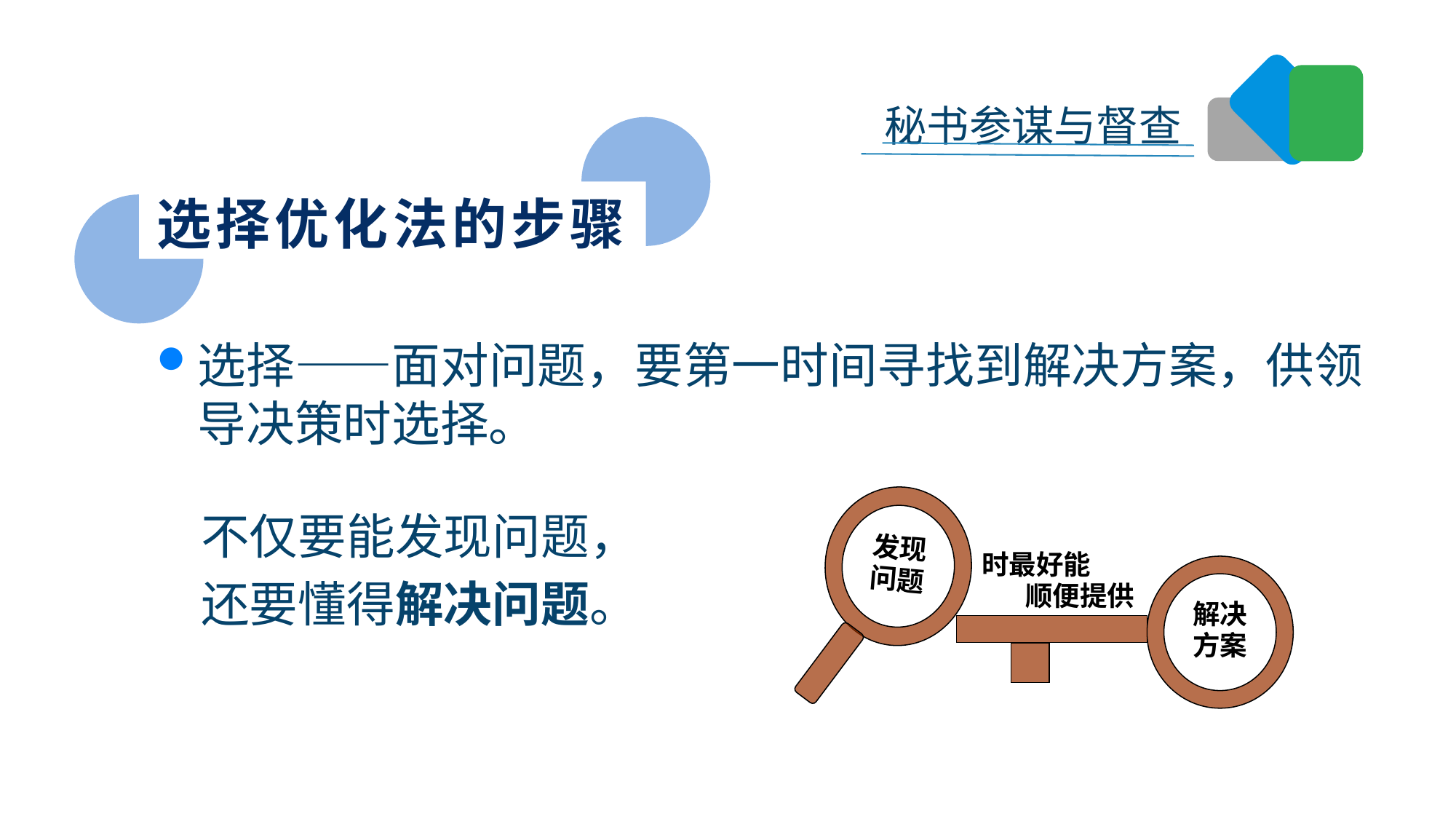

选择优化法的步骤
选择——面对问题，要第一时间寻找到解决方案，供领导决策时选择。

   不仅要能发现问题，
   还要懂得解决问题。
发现
问题

时最好能
      顺便提供
解决
方案